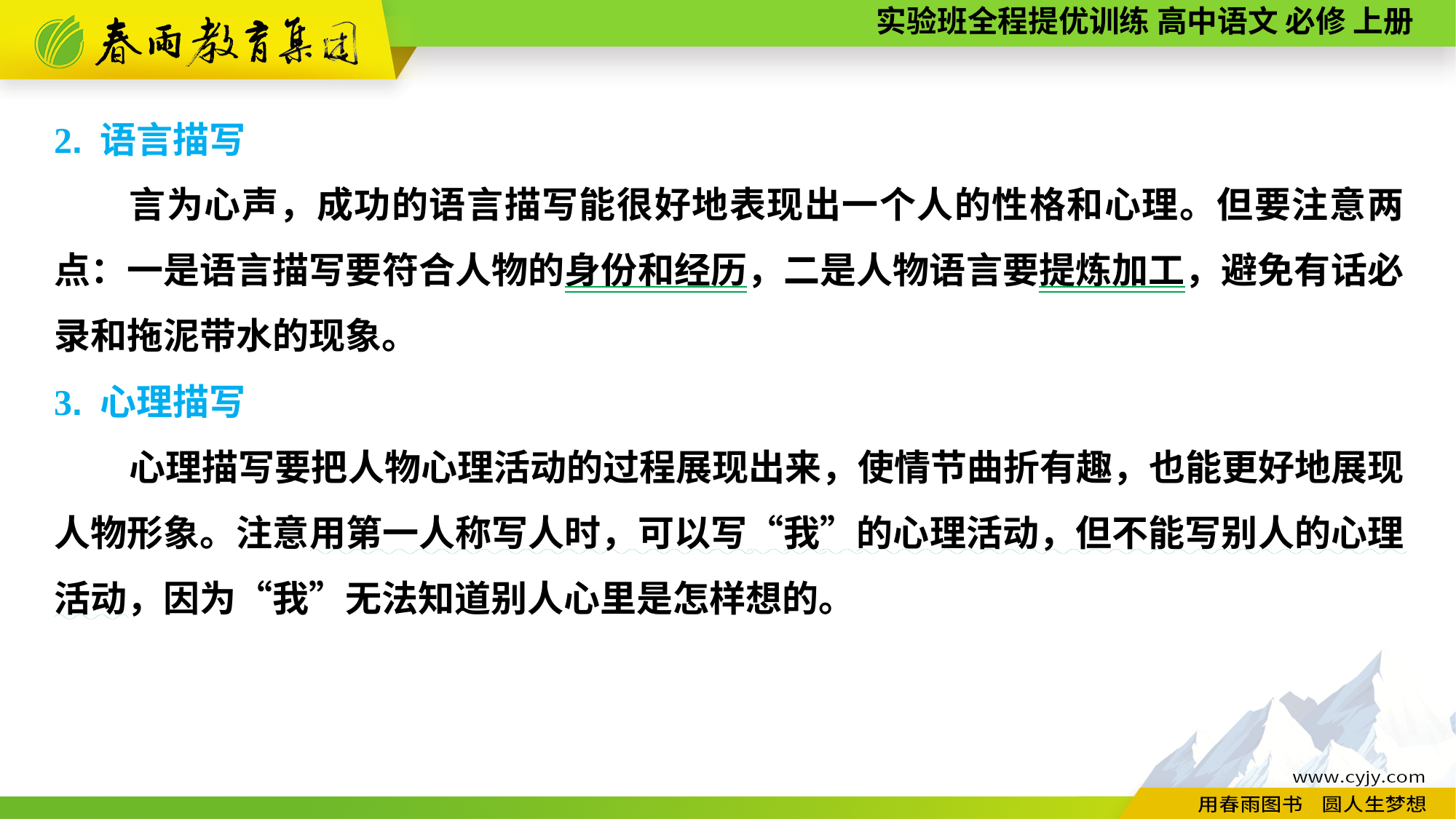

2. 语言描写
言为心声，成功的语言描写能很好地表现出一个人的性格和心理。但要注意两点：一是语言描写要符合人物的身份和经历，二是人物语言要提炼加工，避免有话必录和拖泥带水的现象。
3. 心理描写
心理描写要把人物心理活动的过程展现出来，使情节曲折有趣，也能更好地展现人物形象。注意用第一人称写人时，可以写“我”的心理活动，但不能写别人的心理活动，因为“我”无法知道别人心里是怎样想的。